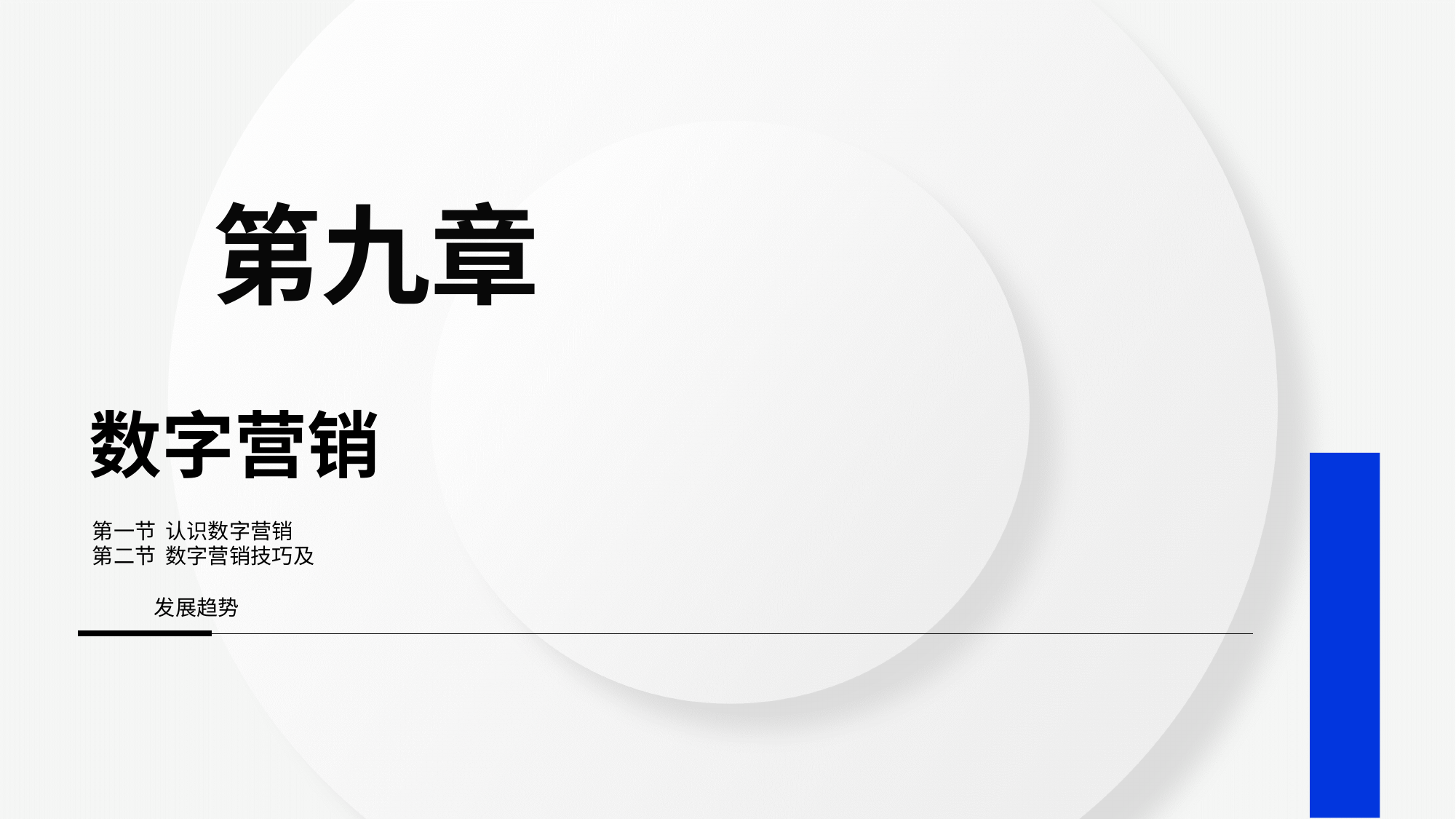

第九章
# 数字营销

第一节  认识数字营销
第二节  数字营销技巧及
            发展趋势